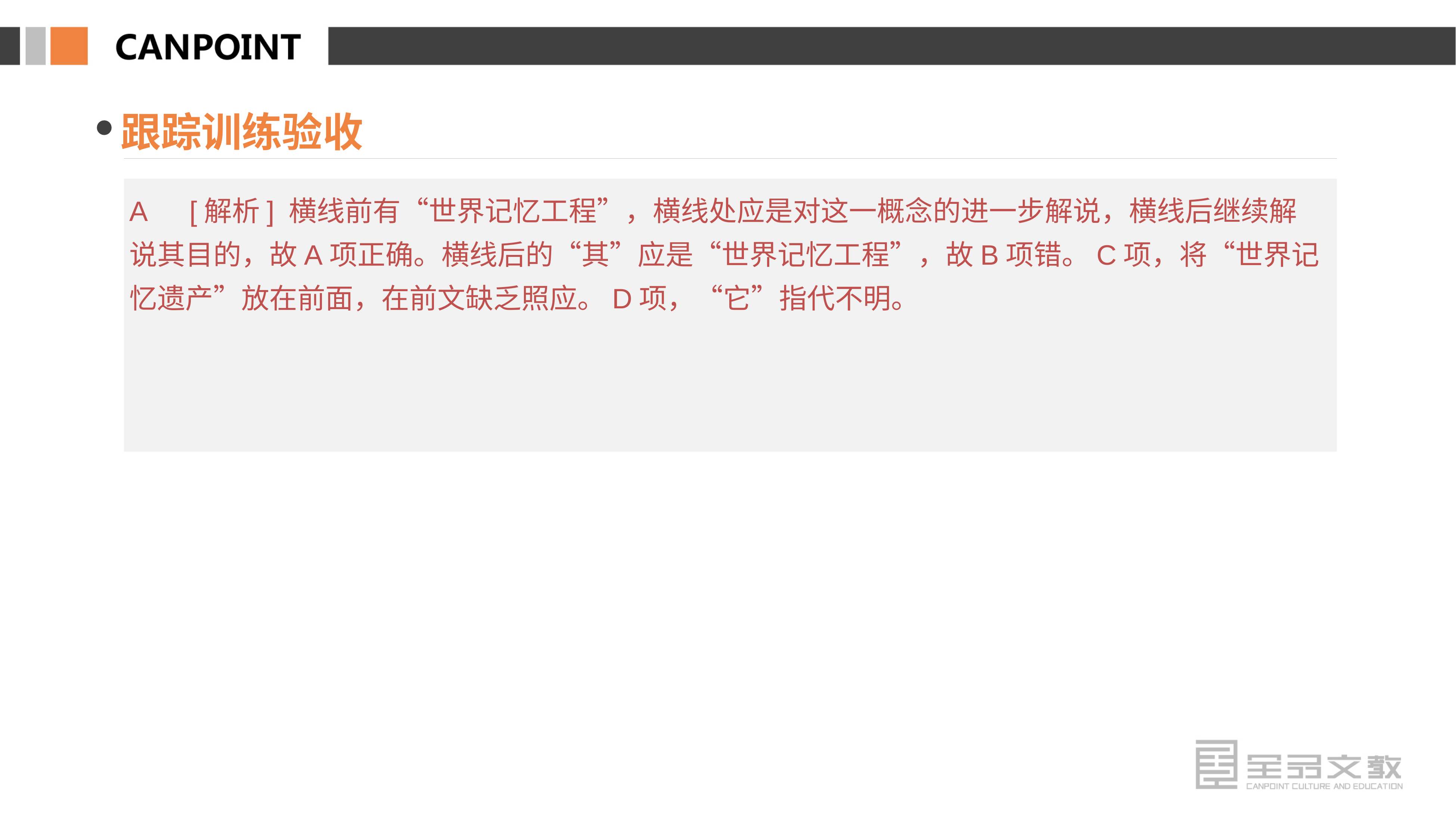

跟踪训练验收

A　[解析] 横线前有“世界记忆工程”，横线处应是对这一概念的进一步解说，横线后继续解说其目的，故A项正确。横线后的“其”应是“世界记忆工程”，故B项错。C项，将“世界记忆遗产”放在前面，在前文缺乏照应。D项，“它”指代不明。